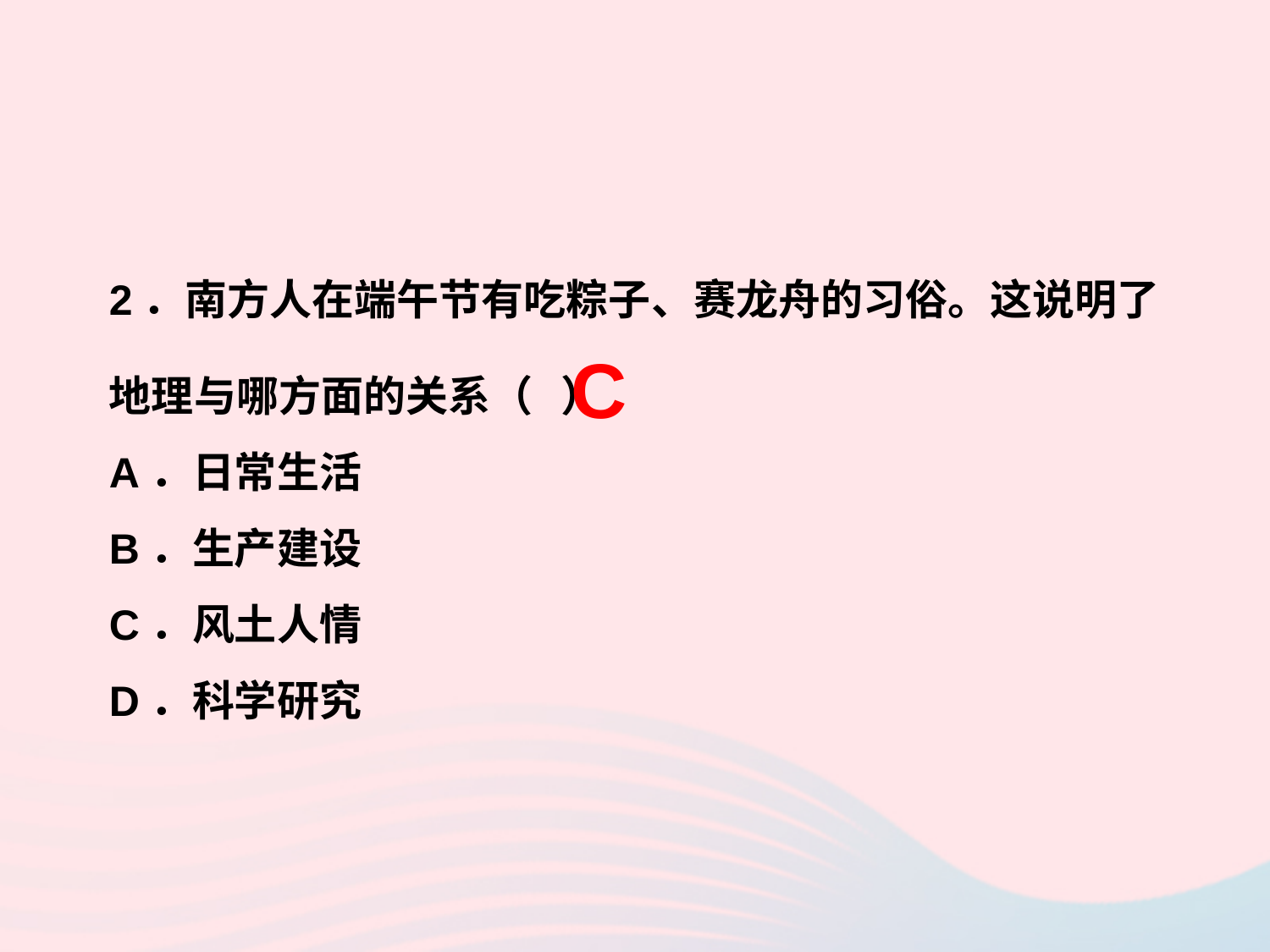

2．南方人在端午节有吃粽子、赛龙舟的习俗。这说明了地理与哪方面的关系（   ）
A．日常生活
B．生产建设
C．风土人情
D．科学研究
C